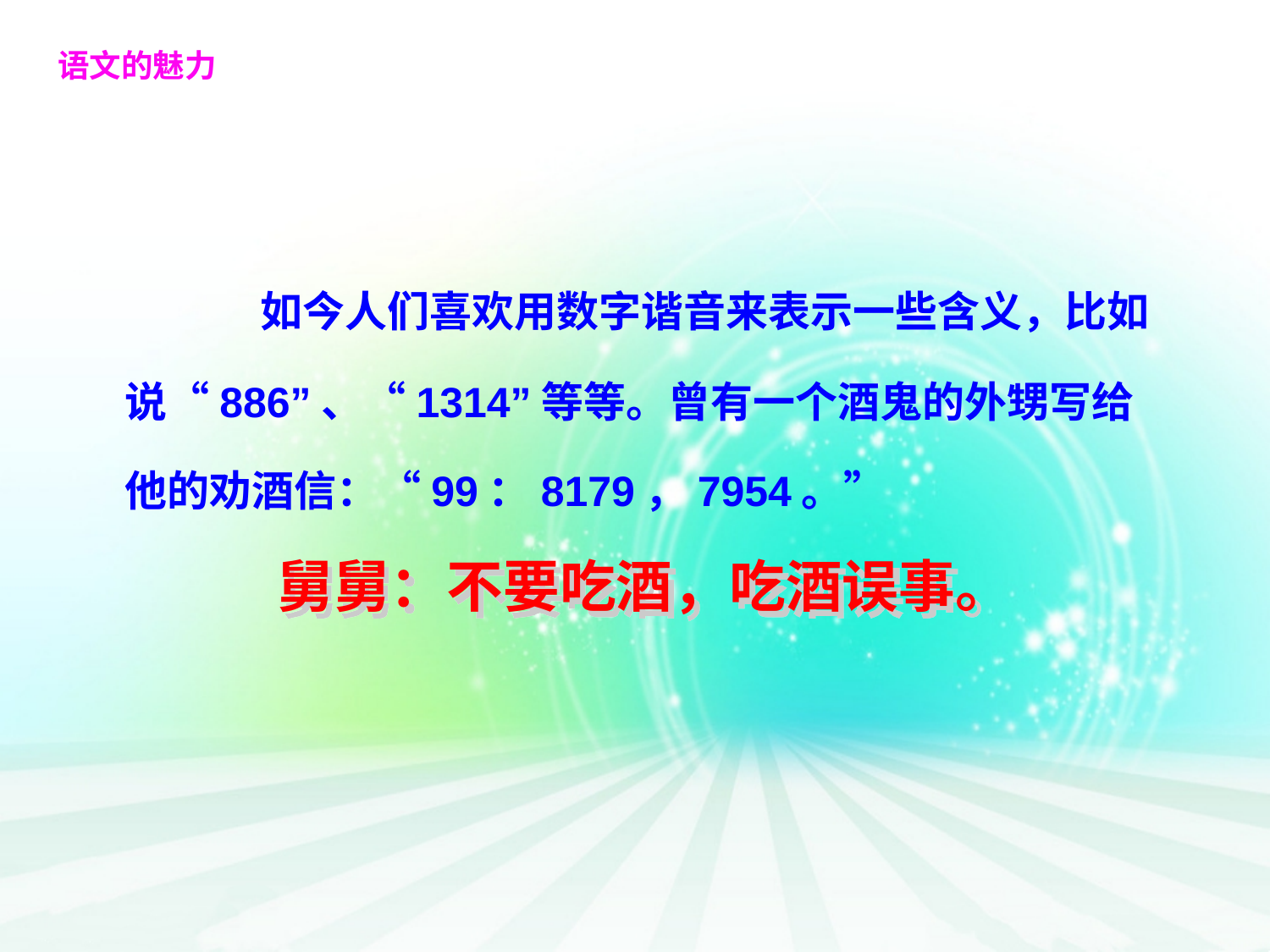

语文的魅力
         如今人们喜欢用数字谐音来表示一些含义，比如说“886”、“1314”等等。曾有一个酒鬼的外甥写给他的劝酒信：“99：8179，7954。”
舅舅：不要吃酒，吃酒误事。